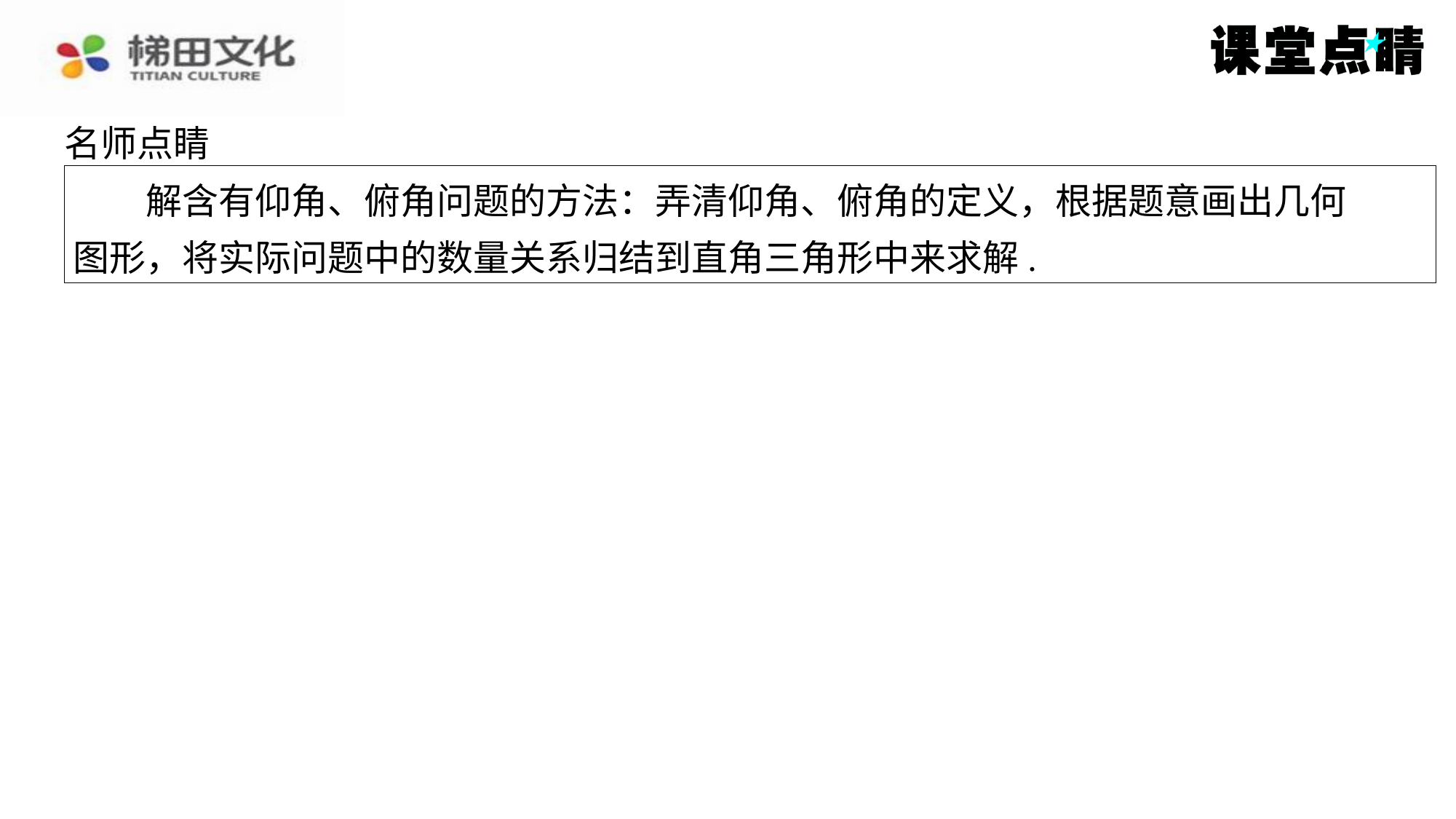

名师点睛
　　解含有仰角、俯角问题的方法：弄清仰角、俯角的定义，根据题意画出几何
图形，将实际问题中的数量关系归结到直角三角形中来求解.